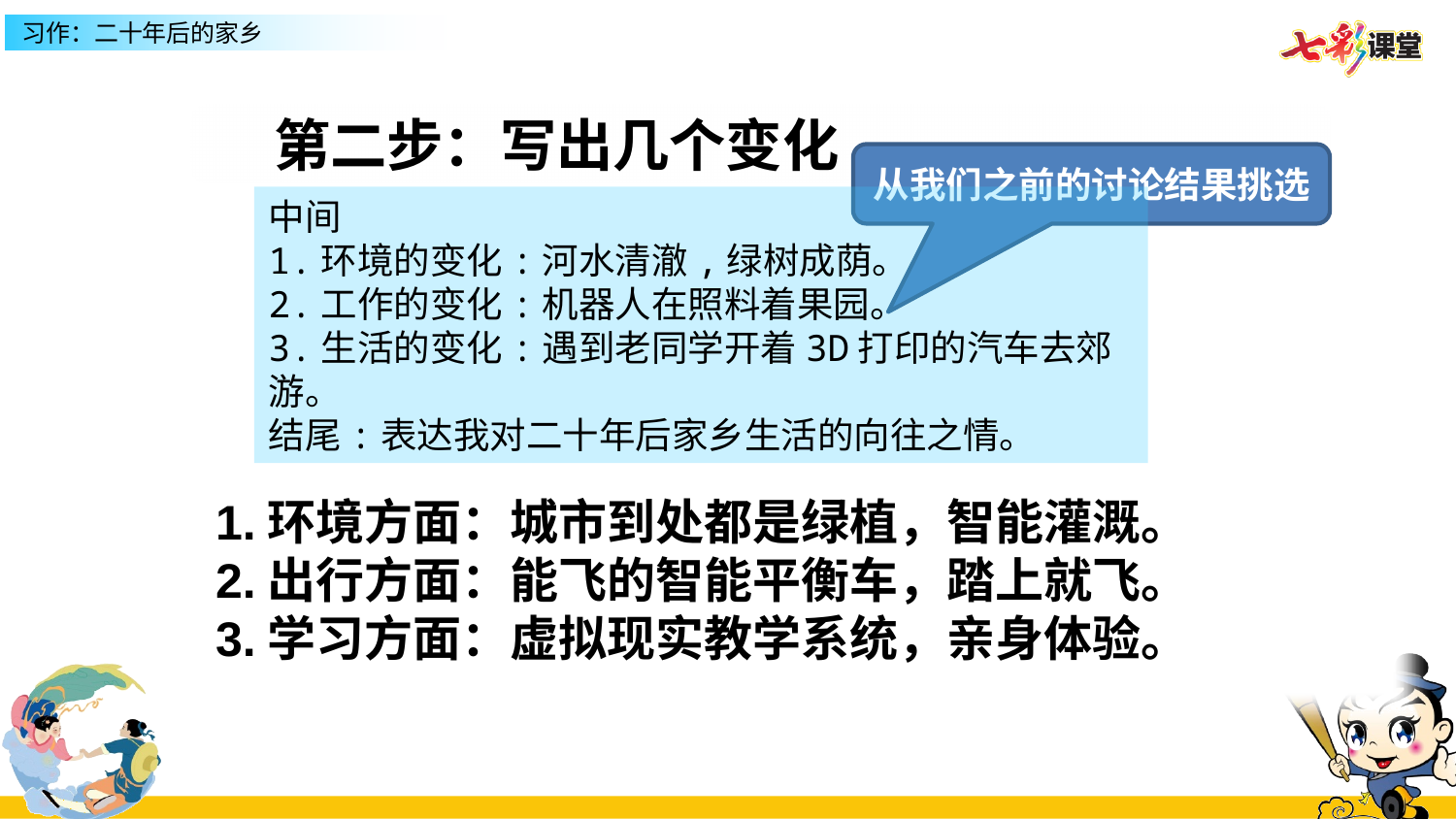

第二步：写出几个变化
从我们之前的讨论结果挑选
中间
1.环境的变化:河水清澈,绿树成荫。
2.工作的变化:机器人在照料着果园。
3.生活的变化:遇到老同学开着3D打印的汽车去郊游。
结尾:表达我对二十年后家乡生活的向往之情。
1.环境方面：城市到处都是绿植，智能灌溉。
2.出行方面：能飞的智能平衡车，踏上就飞。
3.学习方面：虚拟现实教学系统，亲身体验。